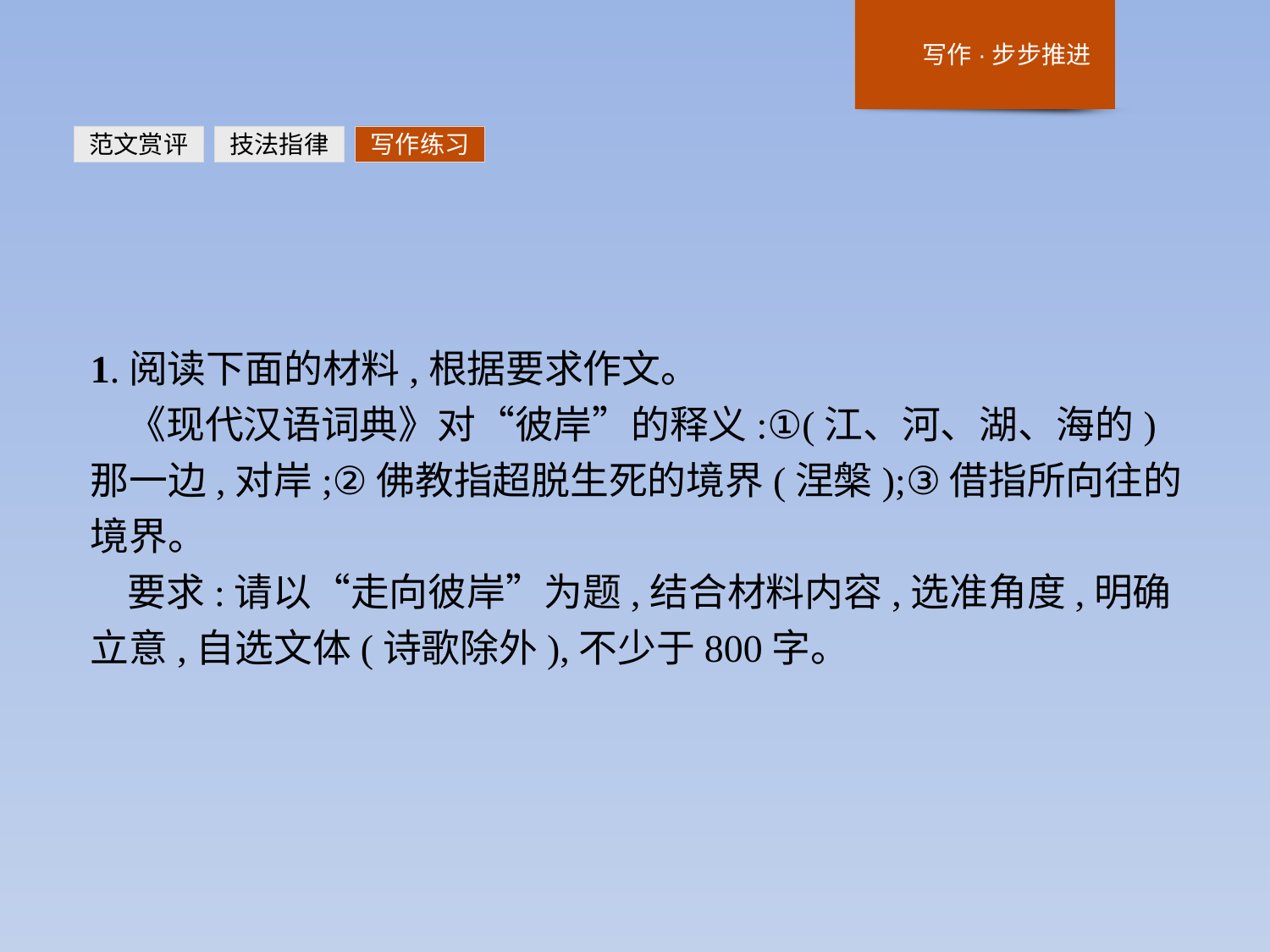

范文赏评
技法指律
写作练习
1.阅读下面的材料,根据要求作文。
《现代汉语词典》对“彼岸”的释义:①(江、河、湖、海的)那一边,对岸;②佛教指超脱生死的境界(涅槃);③借指所向往的境界。
要求:请以“走向彼岸”为题,结合材料内容,选准角度,明确立意,自选文体(诗歌除外),不少于800字。